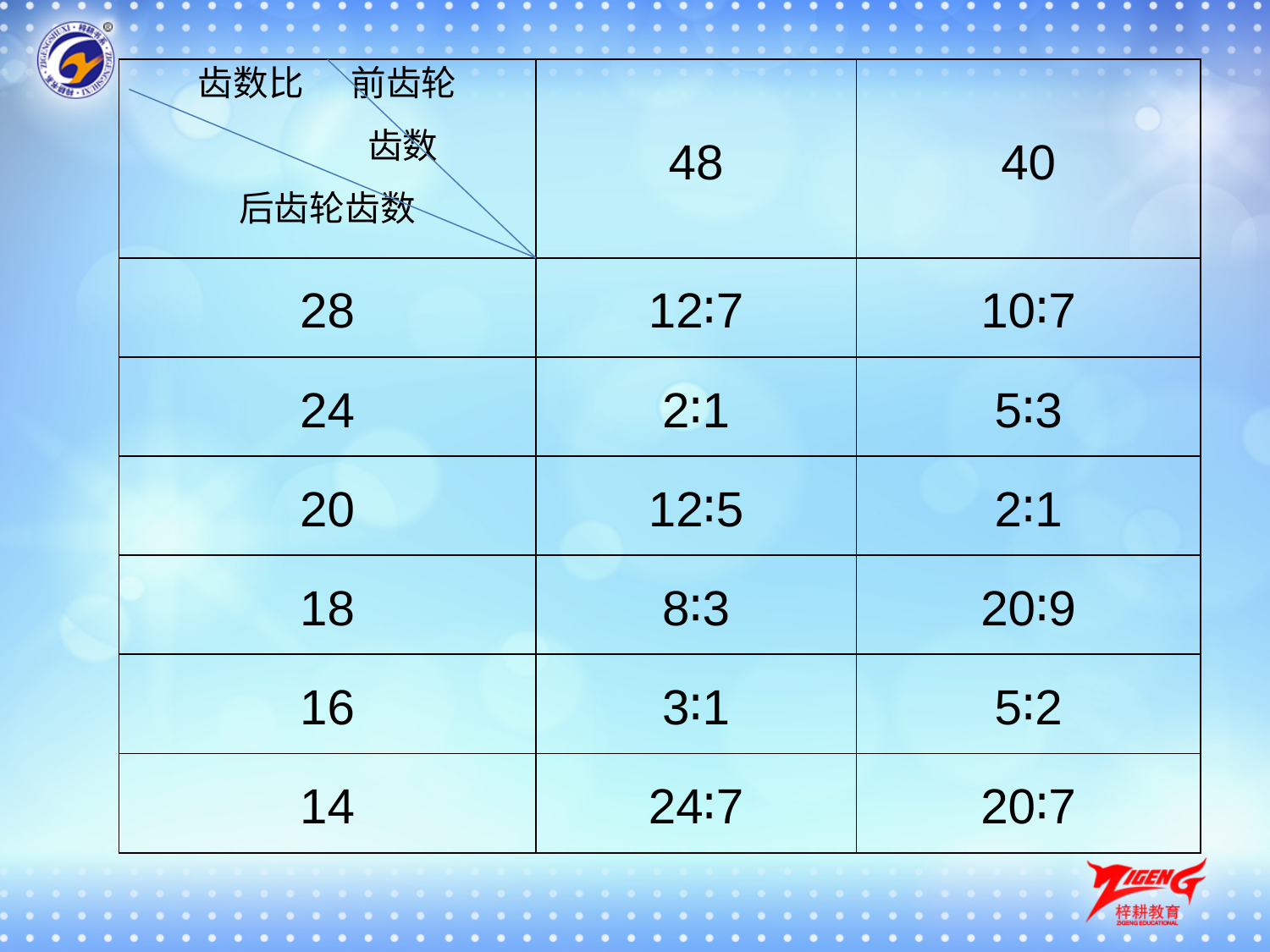

| 齿数比 前齿轮 齿数 后齿轮齿数 | 48 | 40 |
| --- | --- | --- |
| 28 | 12∶7 | 10∶7 |
| 24 | 2∶1 | 5∶3 |
| 20 | 12∶5 | 2∶1 |
| 18 | 8∶3 | 20∶9 |
| 16 | 3∶1 | 5∶2 |
| 14 | 24∶7 | 20∶7 |